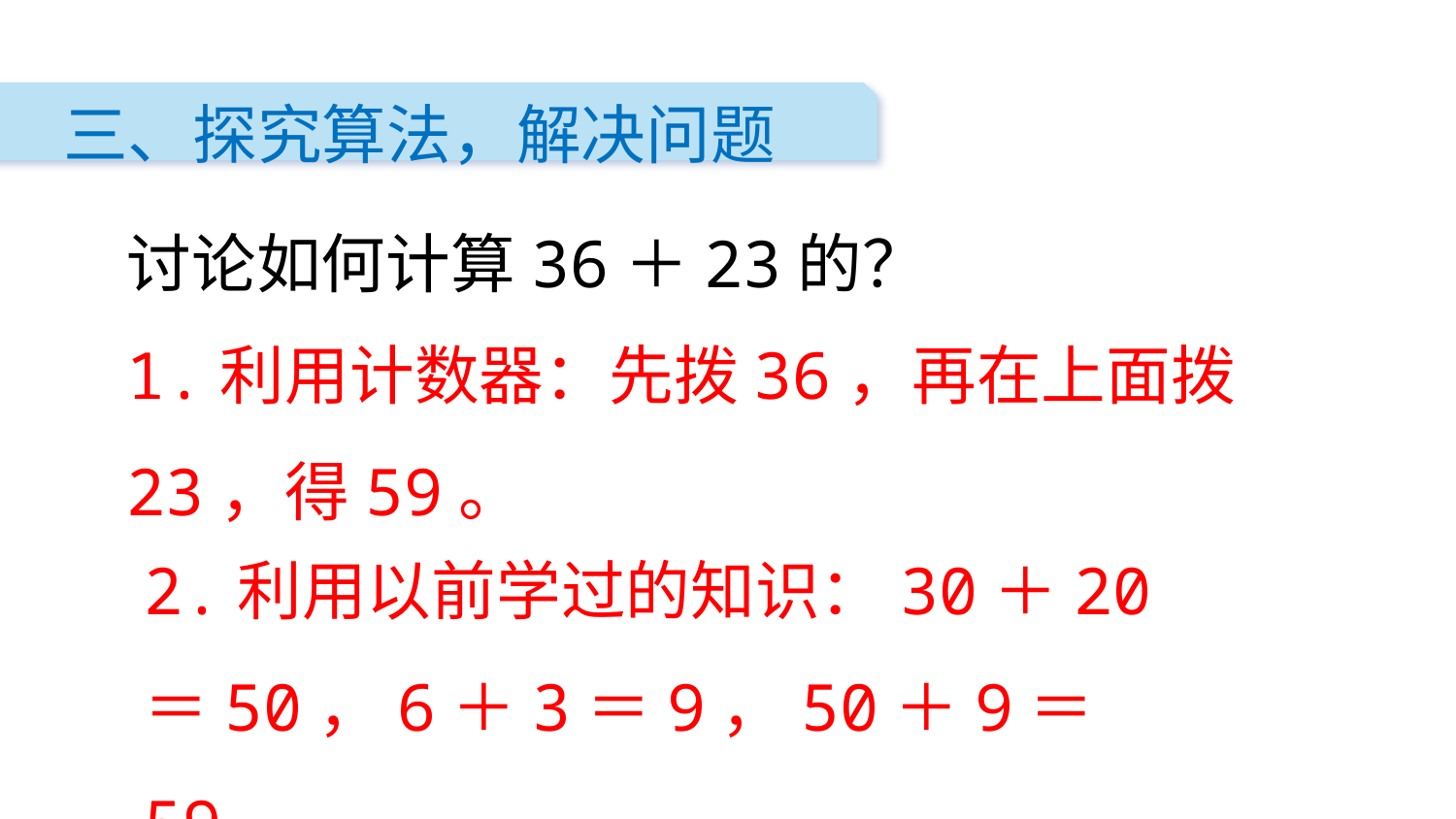

三、探究算法，解决问题
讨论如何计算36＋23的？
1.利用计数器：先拨36，再在上面拨23，得59。
2.利用以前学过的知识：30＋20＝50，6＋3＝9，50＋9＝59。